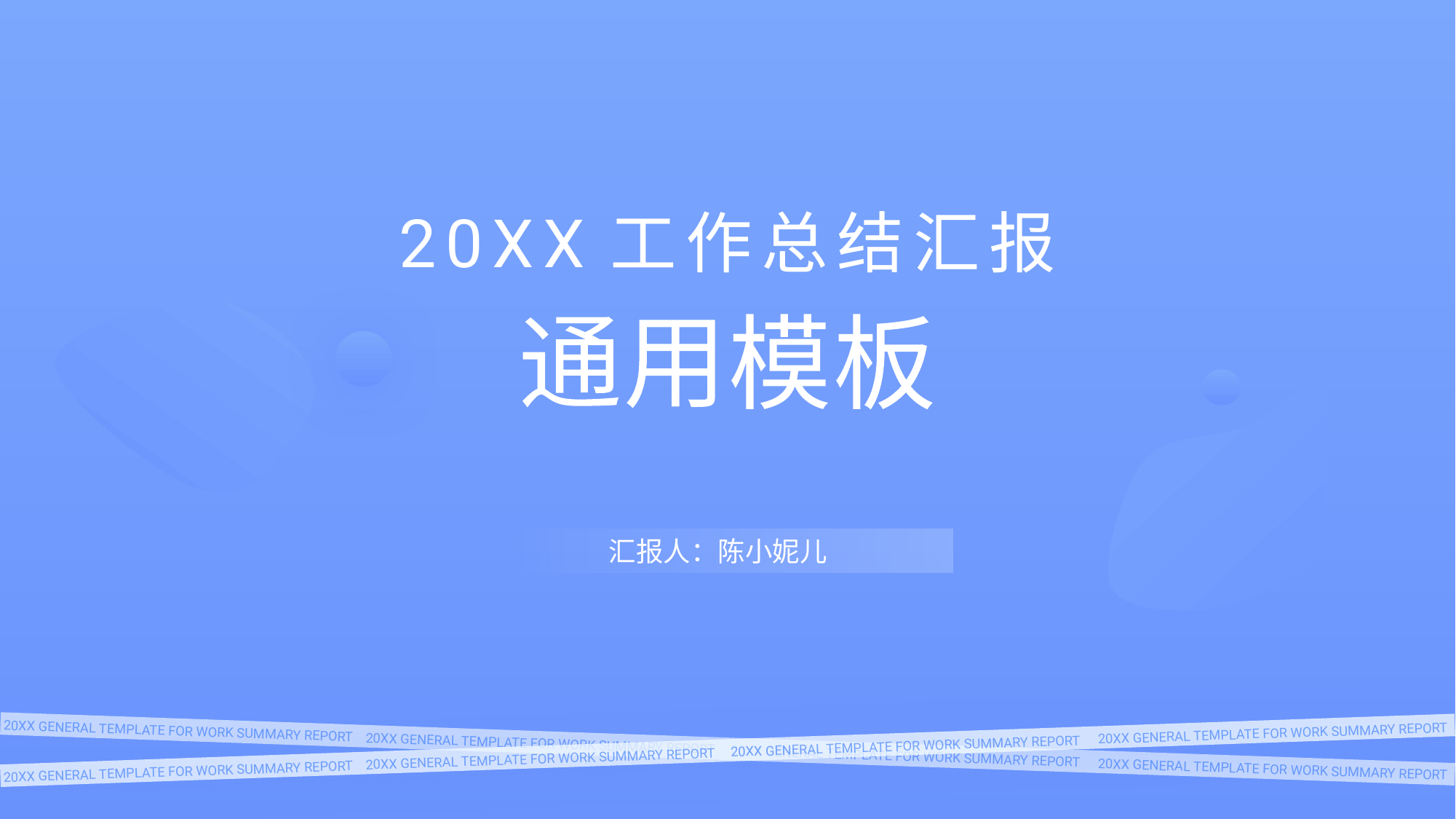

20XX工作总结汇报

汇报人：陈小妮儿
20XX GENERAL TEMPLATE FOR WORK SUMMARY REPORT
20XX GENERAL TEMPLATE FOR WORK SUMMARY REPORT
20XX GENERAL TEMPLATE FOR WORK SUMMARY REPORT
20XX GENERAL TEMPLATE FOR WORK SUMMARY REPORT

20XX GENERAL TEMPLATE FOR WORK SUMMARY REPORT
20XX GENERAL TEMPLATE FOR WORK SUMMARY REPORT
20XX GENERAL TEMPLATE FOR WORK SUMMARY REPORT
20XX GENERAL TEMPLATE FOR WORK SUMMARY REPORT